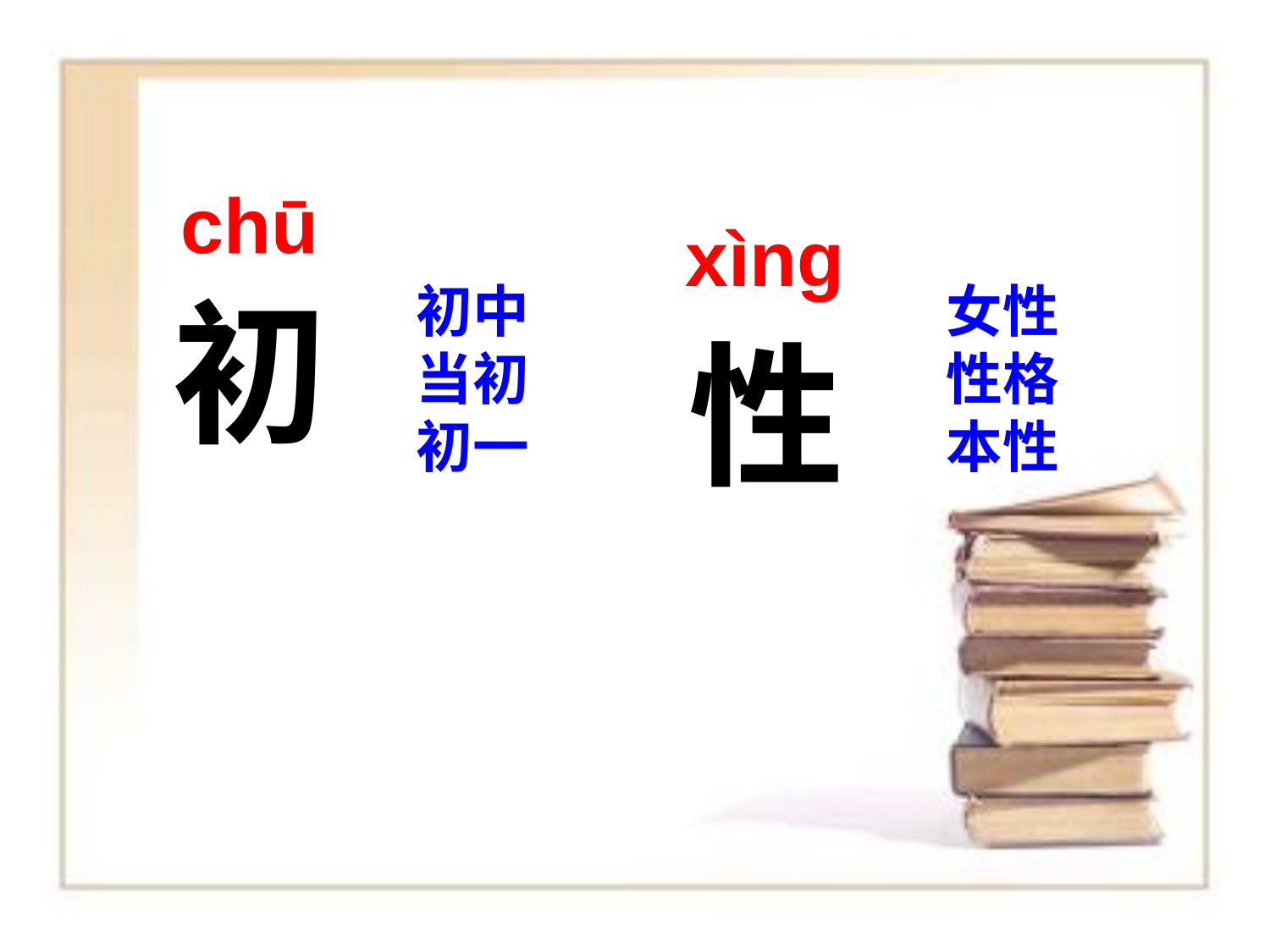

chū
xìnɡ
初
初中
当初
初一
女性
性格
本性
性